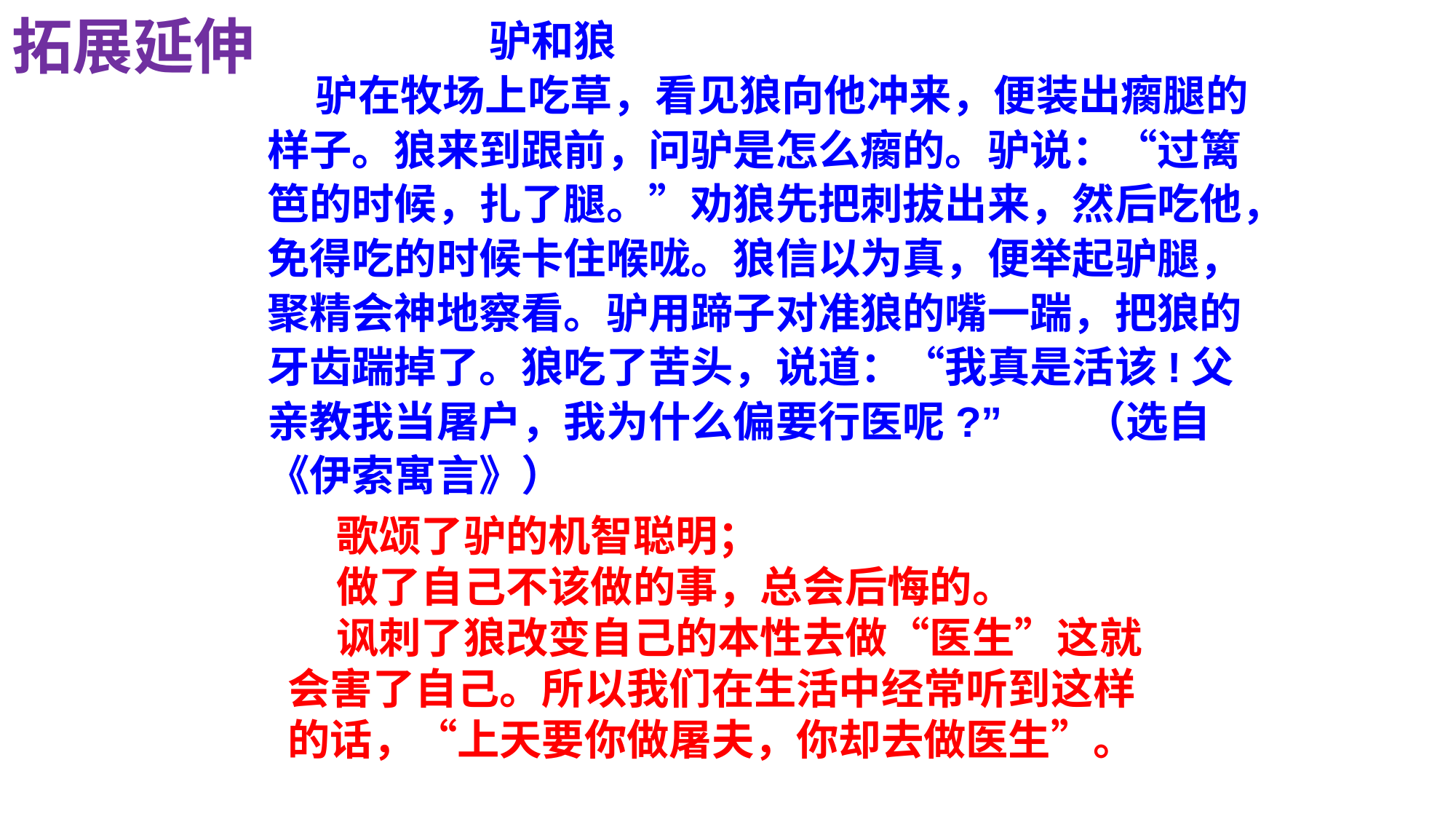

驴和狼
    驴在牧场上吃草，看见狼向他冲来，便装出瘸腿的样子。狼来到跟前，问驴是怎么瘸的。驴说：“过篱笆的时候，扎了腿。”劝狼先把刺拔出来，然后吃他，免得吃的时候卡住喉咙。狼信以为真，便举起驴腿，聚精会神地察看。驴用蹄子对准狼的嘴一踹，把狼的牙齿踹掉了。狼吃了苦头，说道：“我真是活该!父亲教我当屠户，我为什么偏要行医呢?”      （选自《伊索寓言》）

拓展延伸
    歌颂了驴的机智聪明；
    做了自己不该做的事，总会后悔的。
    讽刺了狼改变自己的本性去做“医生”这就会害了自己。所以我们在生活中经常听到这样的话，“上天要你做屠夫，你却去做医生”。